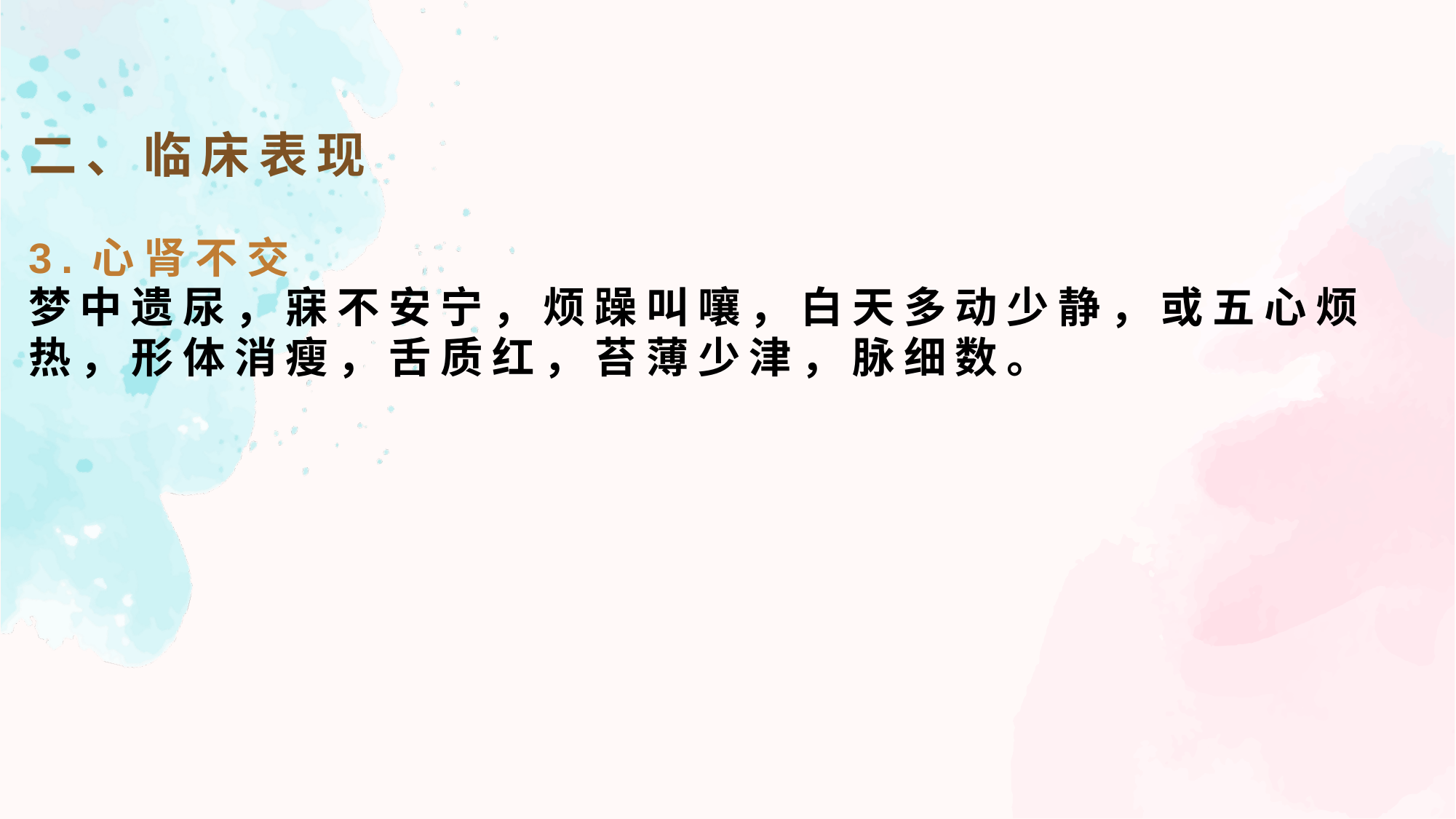

二、临床表现

3.心肾不交
梦中遗尿，寐不安宁，烦躁叫嚷，白天多动少静，或五心烦热，形体消瘦，舌质红，苔薄少津，脉细数。